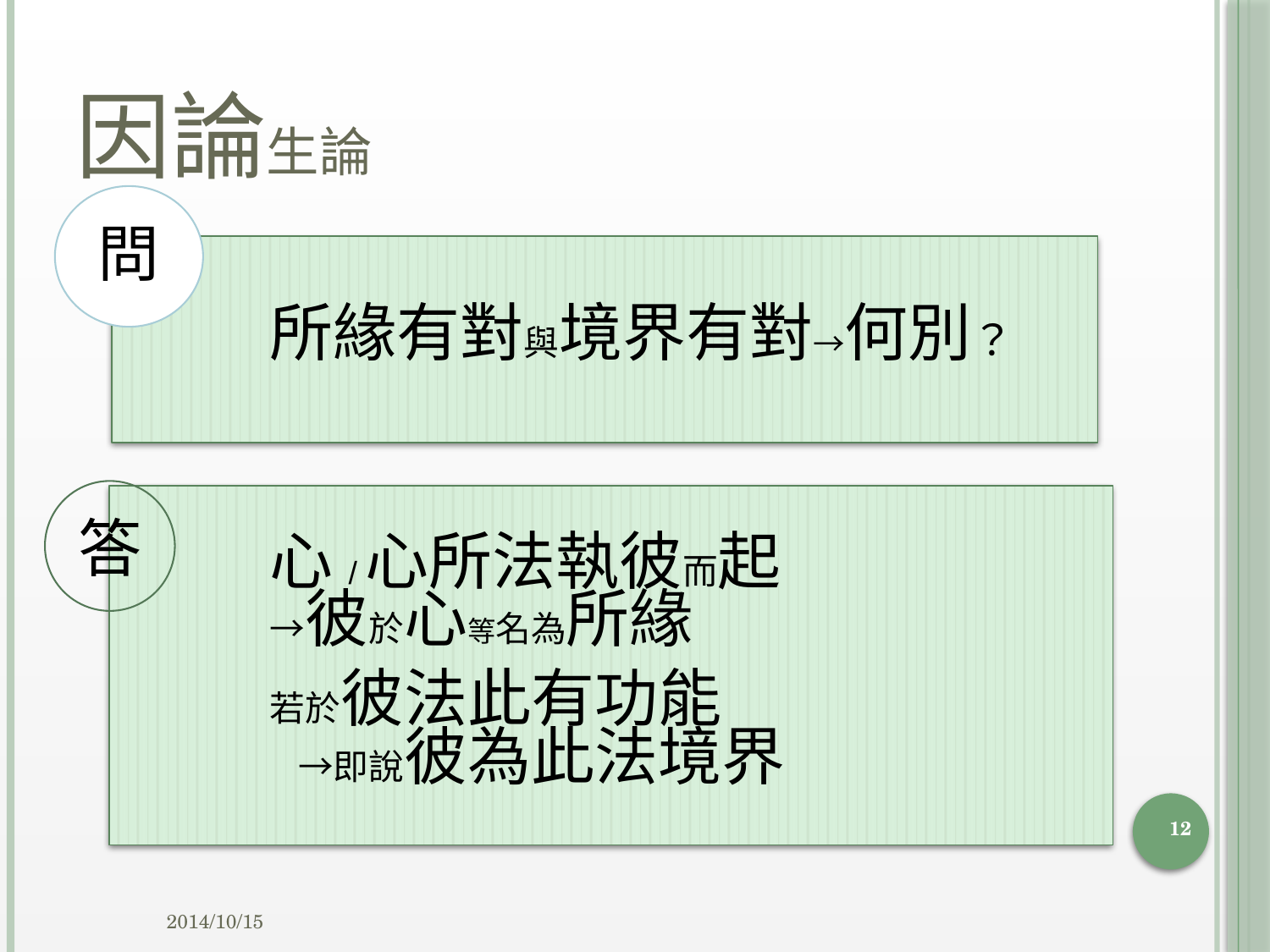

# 因論生論
所緣有對與境界有對→何別？
心/心所法執彼而起                     →彼於心等名為所緣
若於彼法此有功能                            →即說彼為此法境界
問
答
12
2014/10/15